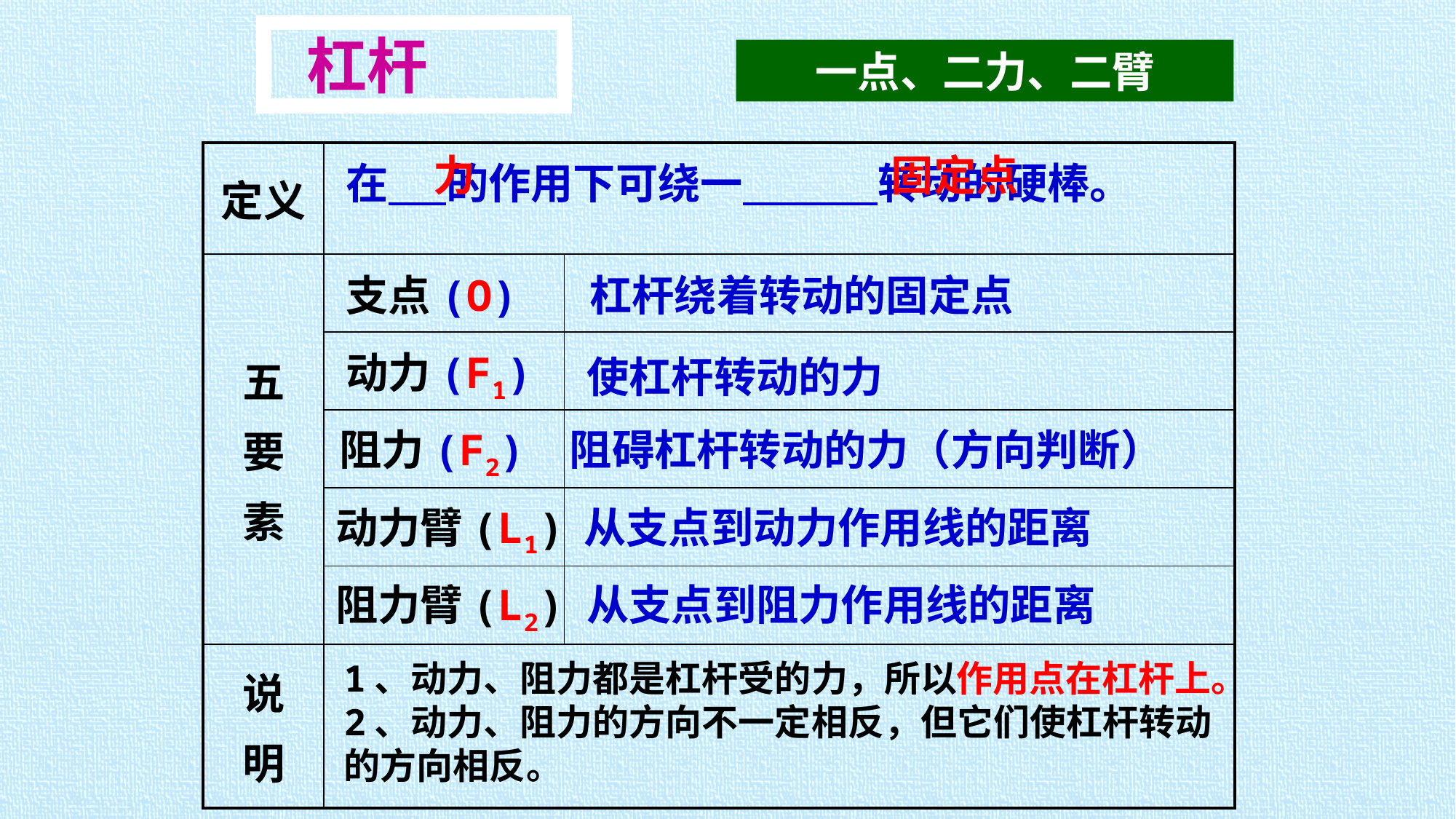

杠杆
一点、二力、二臂
固定点
| 定义 |  |  |
| --- | --- | --- |
| 五 要 素 |  |  |
|  |  |  |
|  |  |  |
|  |  |  |
|  |  |  |
| 说 明 |  |  |
力
在      的作用下可绕一              转动的硬棒。
支点(O)
杠杆绕着转动的固定点
动力(F1)
使杠杆转动的力
阻力(F2)
阻碍杠杆转动的力（方向判断）
动力臂(L1)
从支点到动力作用线的距离
阻力臂(L2)
从支点到阻力作用线的距离
1、动力、阻力都是杠杆受的力，所以作用点在杠杆上。
2、动力、阻力的方向不一定相反，但它们使杠杆转动的方向相反。